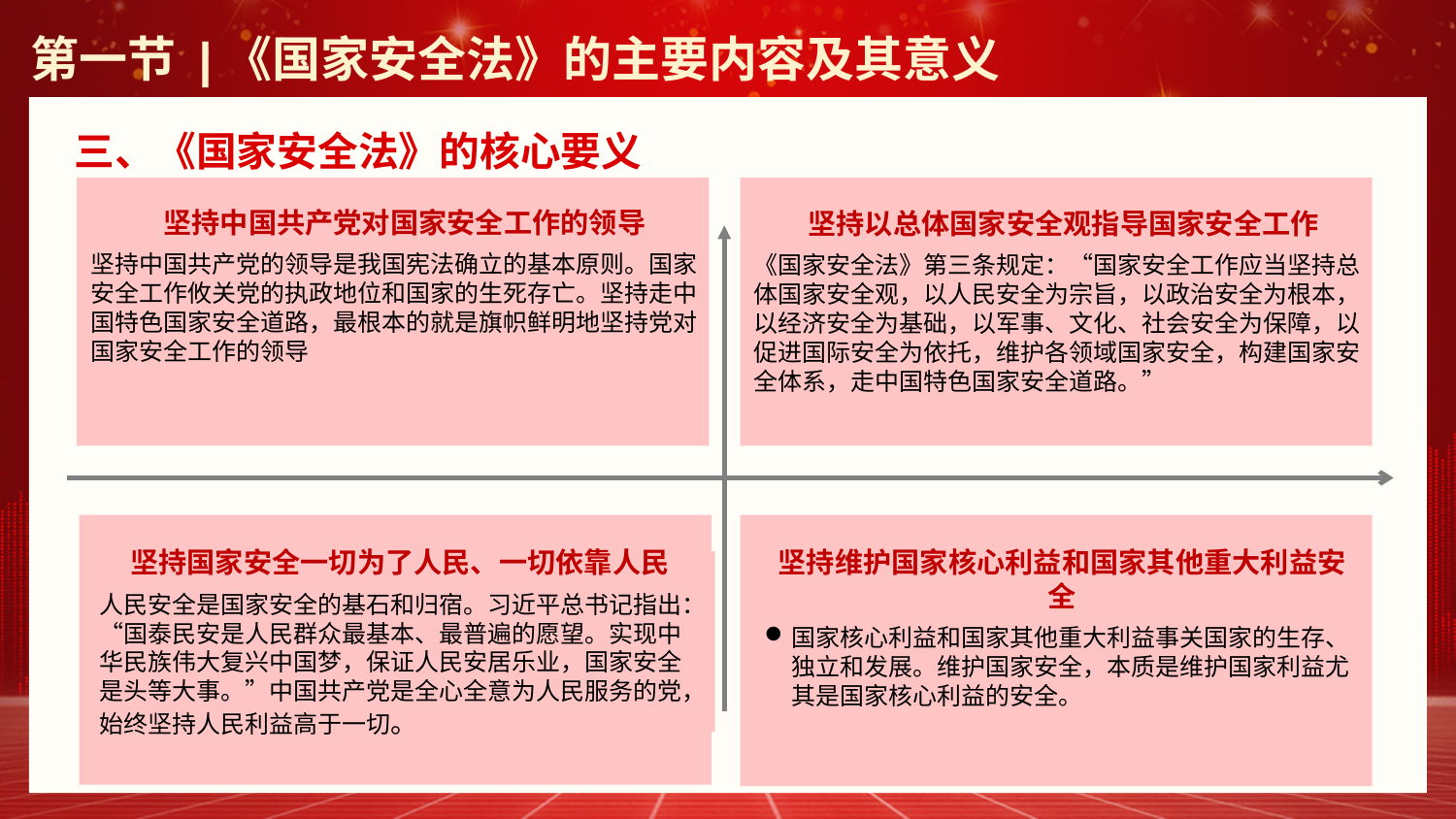

第一节 |《国家安全法》的主要内容及其意义
三、《国家安全法》的核心要义

坚持中国共产党对国家安全工作的领导
坚持中国共产党的领导是我国宪法确立的基本原则。国家安全工作攸关党的执政地位和国家的生死存亡。坚持走中国特色国家安全道路，最根本的就是旗帜鲜明地坚持党对国家安全工作的领导
坚持以总体国家安全观指导国家安全工作
《国家安全法》第三条规定：“国家安全工作应当坚持总体国家安全观，以人民安全为宗旨，以政治安全为根本，以经济安全为基础，以军事、文化、社会安全为保障，以促进国际安全为依托，维护各领域国家安全，构建国家安全体系，走中国特色国家安全道路。”

坚持维护国家核心利益和国家其他重大利益安全
国家核心利益和国家其他重大利益事关国家的生存、独立和发展。维护国家安全，本质是维护国家利益尤其是国家核心利益的安全。
坚持国家安全一切为了人民、一切依靠人民
人民安全是国家安全的基石和归宿。习近平总书记指出：“国泰民安是人民群众最基本、最普遍的愿望。实现中华民族伟大复兴中国梦，保证人民安居乐业，国家安全是头等大事。”中国共产党是全心全意为人民服务的党，始终坚持人民利益高于一切。